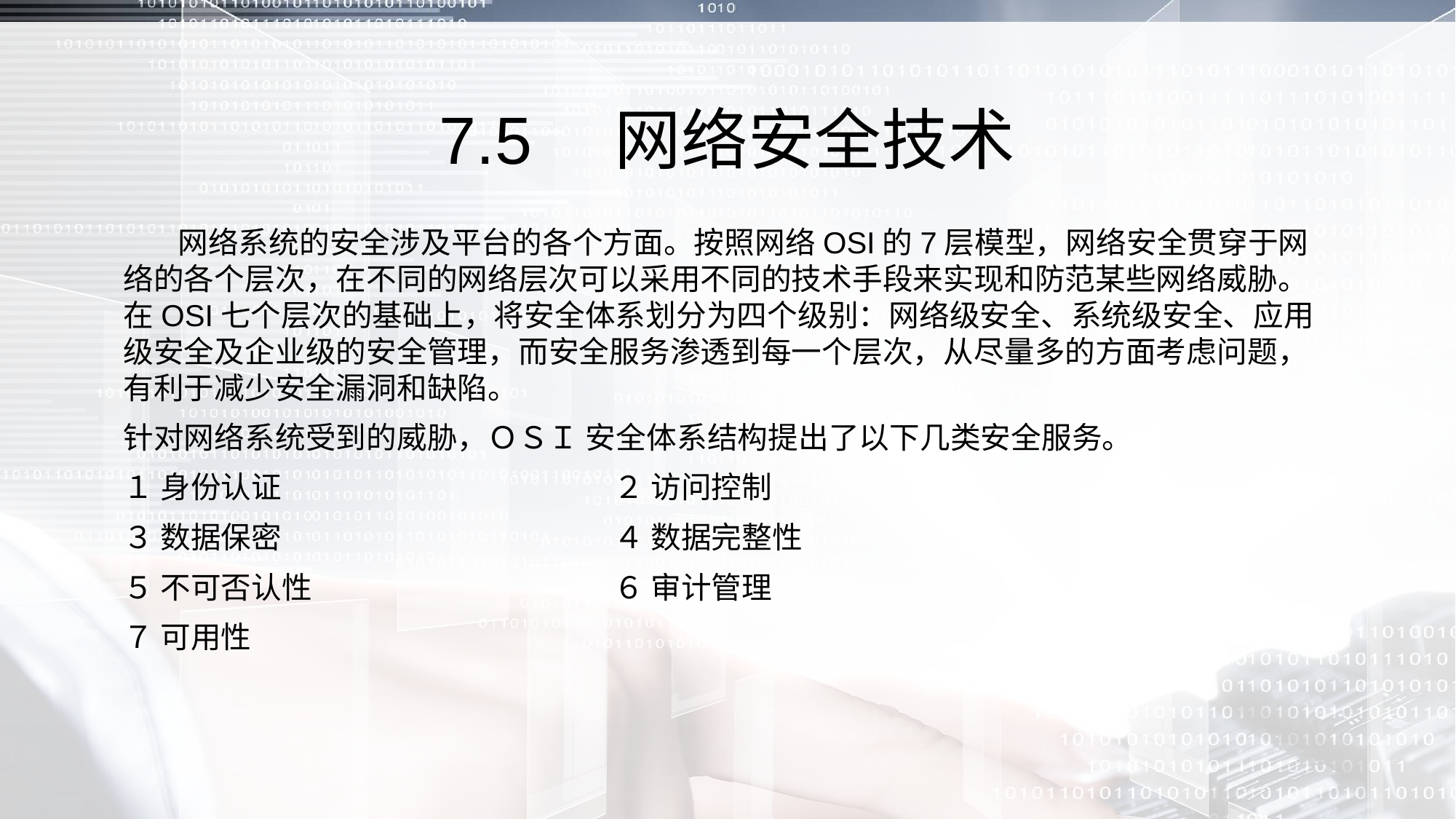

# 7.5　网络安全技术
       网络系统的安全涉及平台的各个方面。按照网络OSI的7层模型，网络安全贯穿于网络的各个层次，在不同的网络层次可以采用不同的技术手段来实现和防范某些网络威胁。在OSI七个层次的基础上，将安全体系划分为四个级别：网络级安全、系统级安全、应用级安全及企业级的安全管理，而安全服务渗透到每一个层次，从尽量多的方面考虑问题，有利于减少安全漏洞和缺陷。

针对网络系统受到的威胁，ＯＳＩ 安全体系结构提出了以下几类安全服务。
１ 身份认证
２ 访问控制
３ 数据保密
４ 数据完整性
５ 不可否认性
６ 审计管理
７ 可用性